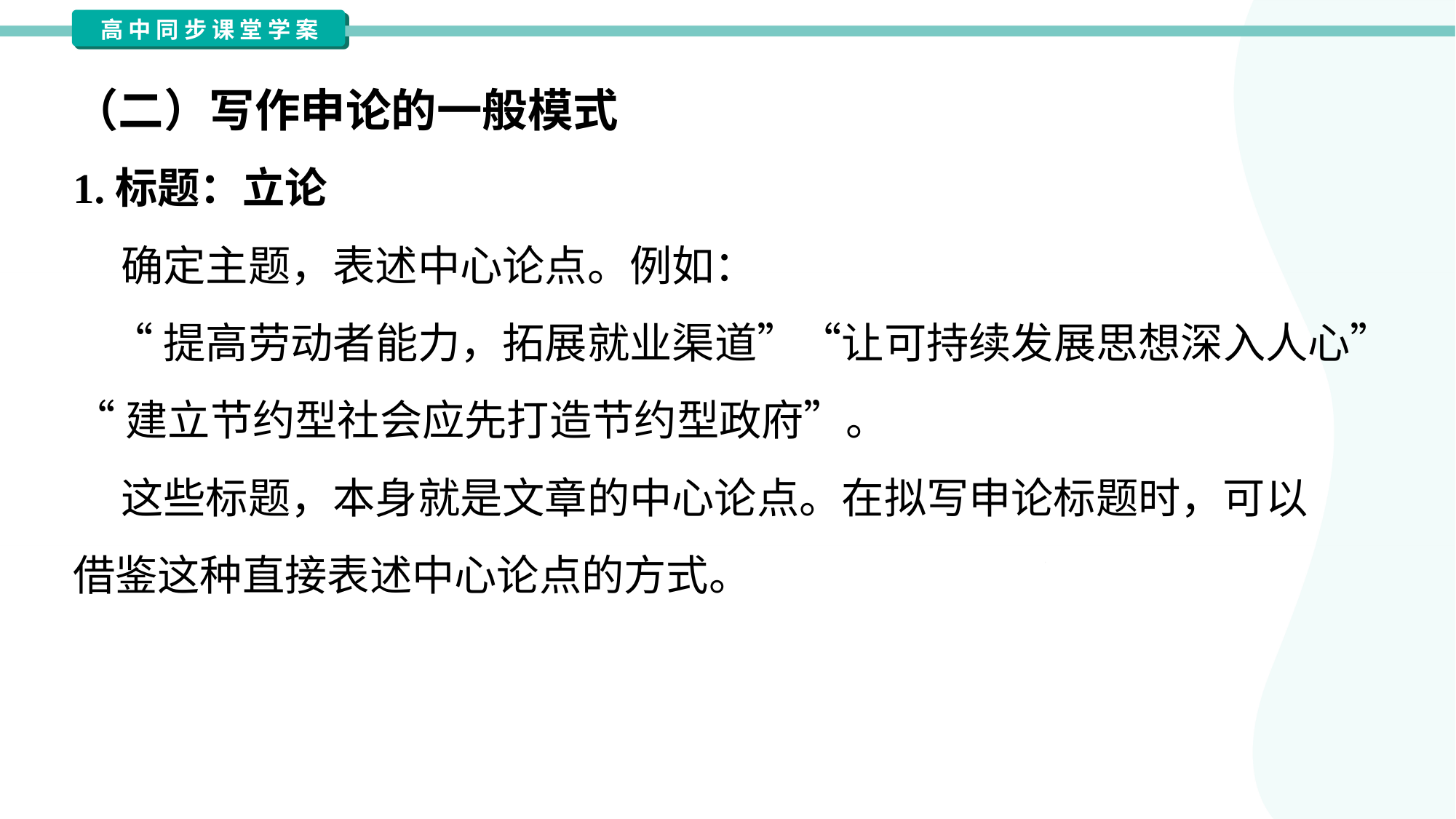

（二）写作申论的一般模式
1.标题：立论
    确定主题，表述中心论点。例如：
    “提高劳动者能力，拓展就业渠道”“让可持续发展思想深入人心”
“建立节约型社会应先打造节约型政府”。
    这些标题，本身就是文章的中心论点。在拟写申论标题时，可以
借鉴这种直接表述中心论点的方式。